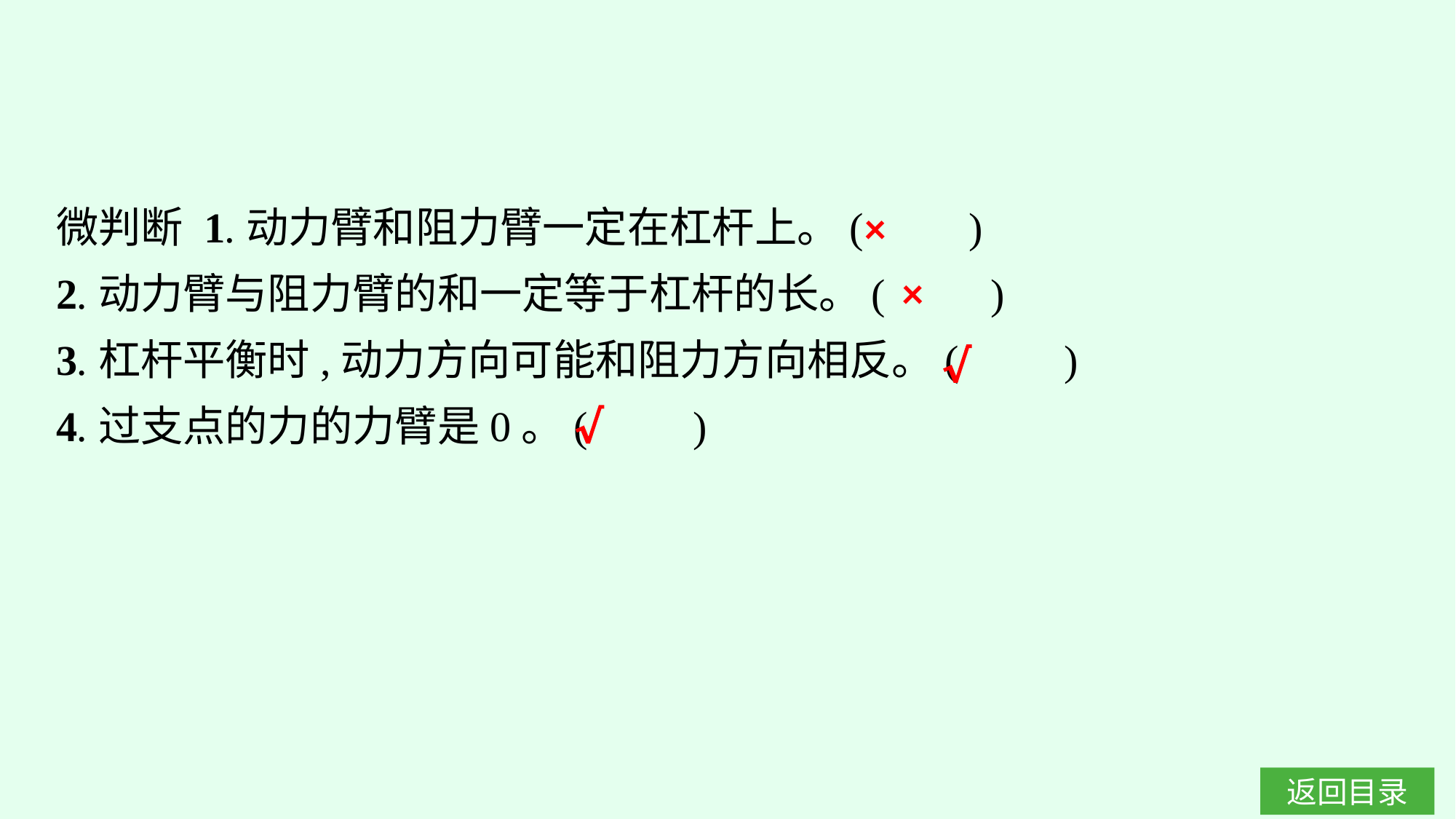

微判断 1.动力臂和阻力臂一定在杠杆上。(　　)
2.动力臂与阻力臂的和一定等于杠杆的长。(　　)
3.杠杆平衡时,动力方向可能和阻力方向相反。(　　)
4.过支点的力的力臂是0。(　　)
×
×
√
√